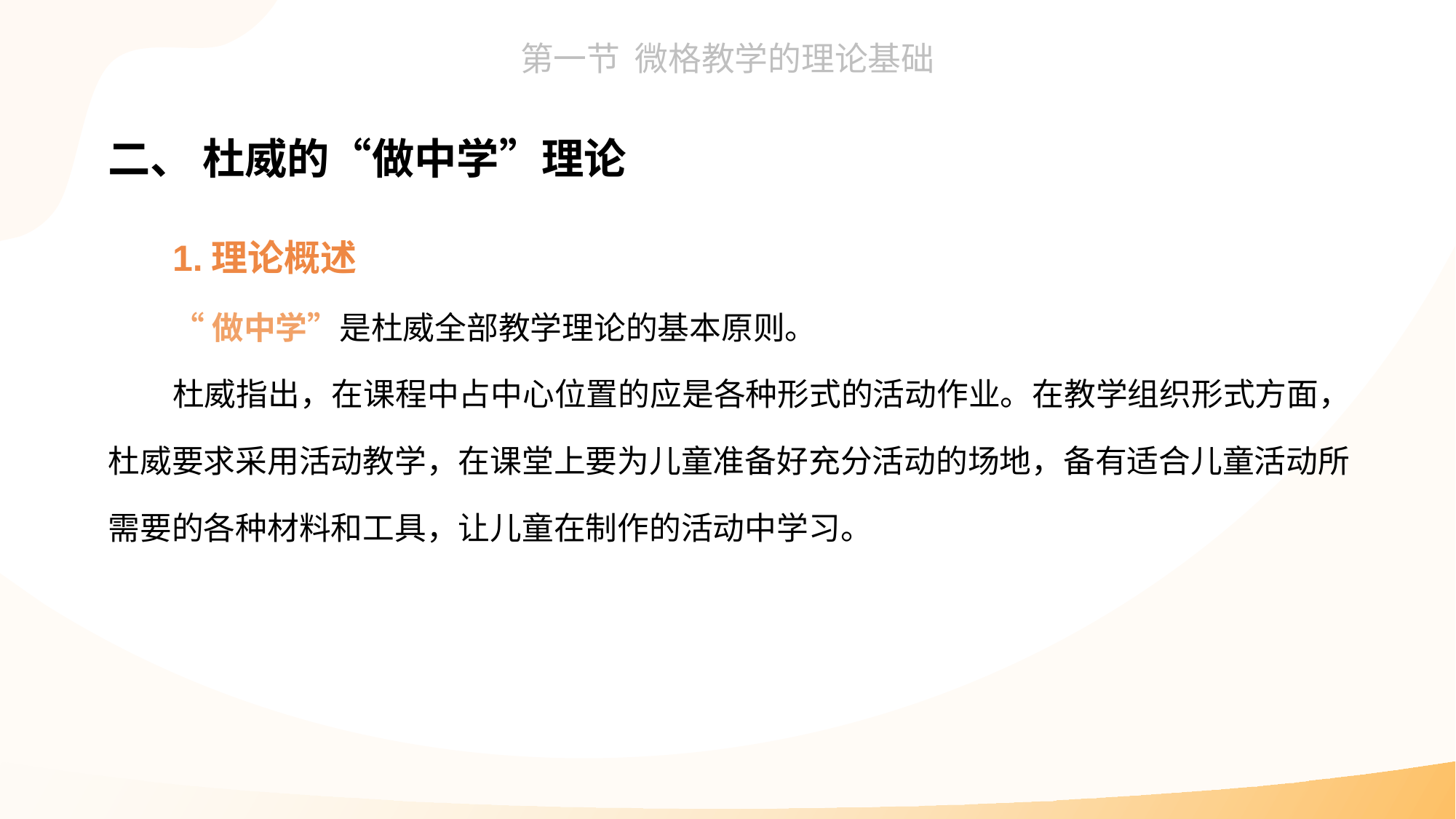

二、 杜威的“做中学”理论
1.理论概述
“做中学”是杜威全部教学理论的基本原则。
杜威指出，在课程中占中心位置的应是各种形式的活动作业。在教学组织形式方面，杜威要求采用活动教学，在课堂上要为儿童准备好充分活动的场地，备有适合儿童活动所需要的各种材料和工具，让儿童在制作的活动中学习。